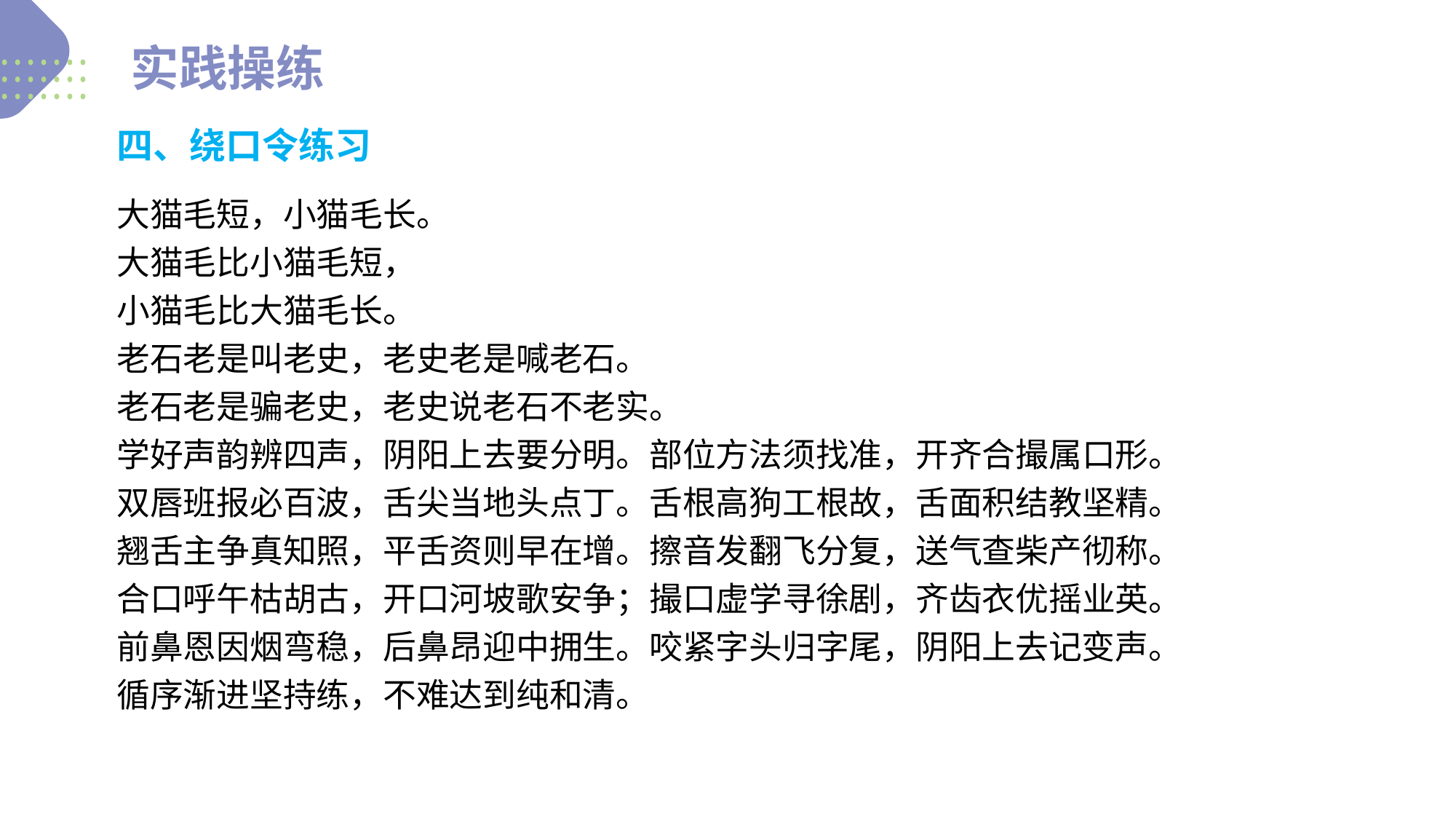

实践操练

四、绕口令练习
大猫毛短，小猫毛长。
大猫毛比小猫毛短，
小猫毛比大猫毛长。
老石老是叫老史，老史老是喊老石。
老石老是骗老史，老史说老石不老实。
学好声韵辨四声，阴阳上去要分明。部位方法须找准，开齐合撮属口形。
双唇班报必百波，舌尖当地头点丁。舌根高狗工根故，舌面积结教坚精。
翘舌主争真知照，平舌资则早在增。擦音发翻飞分复，送气查柴产彻称。
合口呼午枯胡古，开口河坡歌安争；撮口虚学寻徐剧，齐齿衣优摇业英。
前鼻恩因烟弯稳，后鼻昂迎中拥生。咬紧字头归字尾，阴阳上去记变声。
循序渐进坚持练，不难达到纯和清。